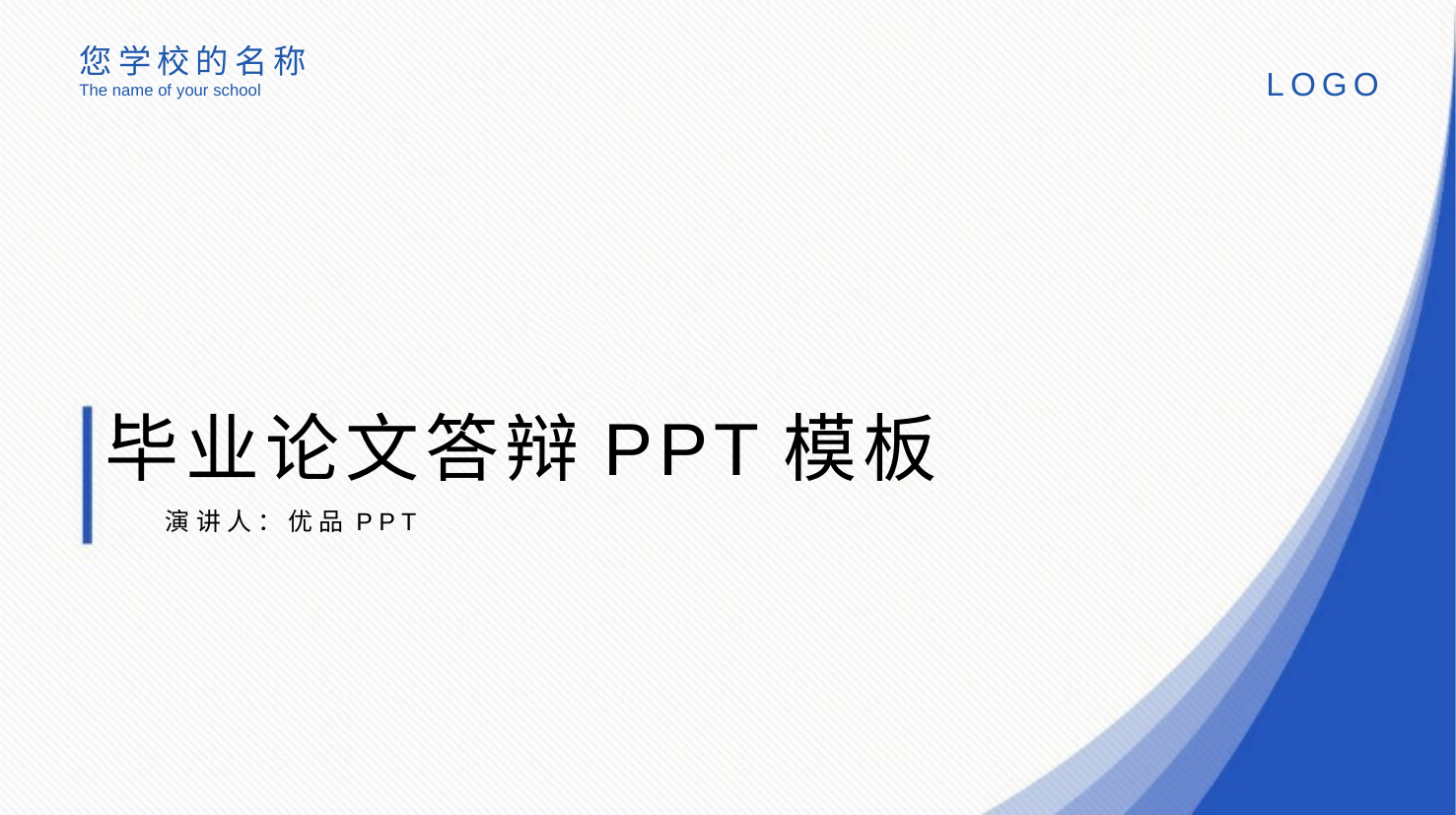

您学校的名称
The name of your school
LOGO
毕业论文答辩PPT模板
演讲人：优品PPT